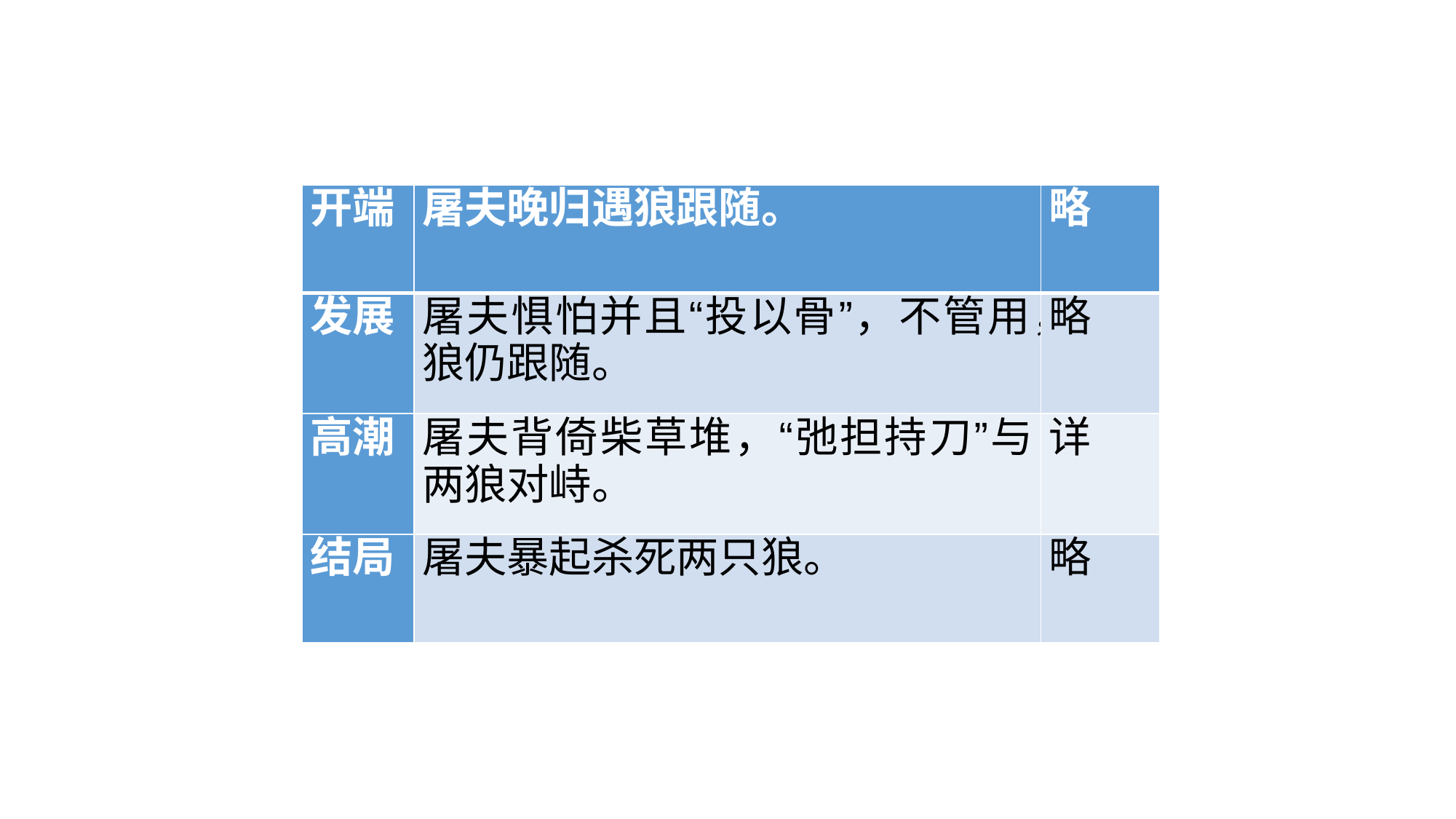

| 开端 | 屠夫晚归遇狼跟随。 | 略 |
| --- | --- | --- |
| 发展 | 屠夫惧怕并且“投以骨”，不管用，狼仍跟随。 | 略 |
| 高潮 | 屠夫背倚柴草堆，“弛担持刀”与两狼对峙。 | 详 |
| 结局 | 屠夫暴起杀死两只狼。 | 略 |